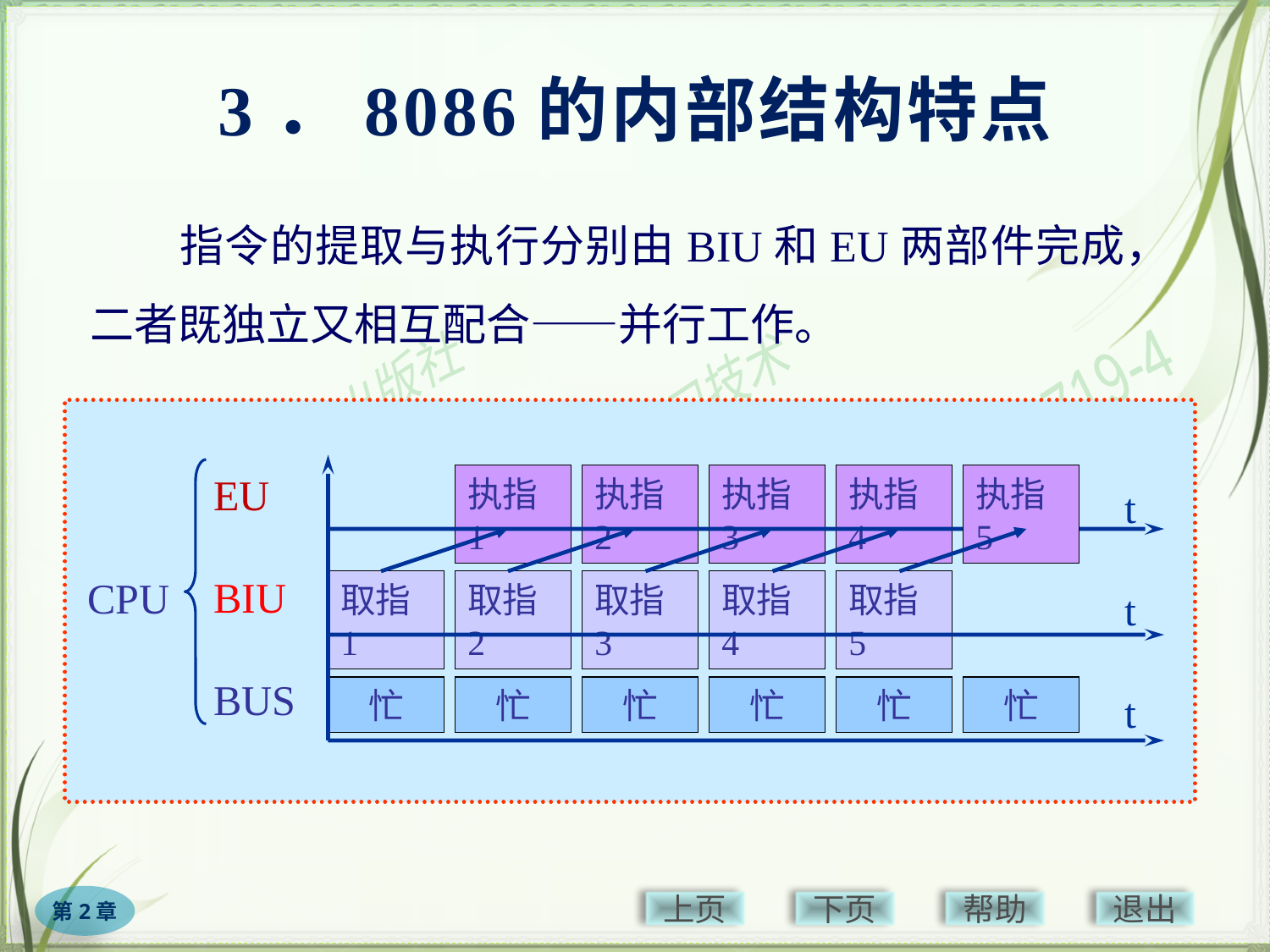

# 3．8086的内部结构特点
指令的提取与执行分别由BIU和EU两部件完成，二者既独立又相互配合——并行工作。

EU
BIU
BUS

CPU
t
t
t

执指1
取指2
忙

执指2
取指3
忙

执指3
取指4
忙

执指4

取指5
忙
执指5

忙
取指1
忙